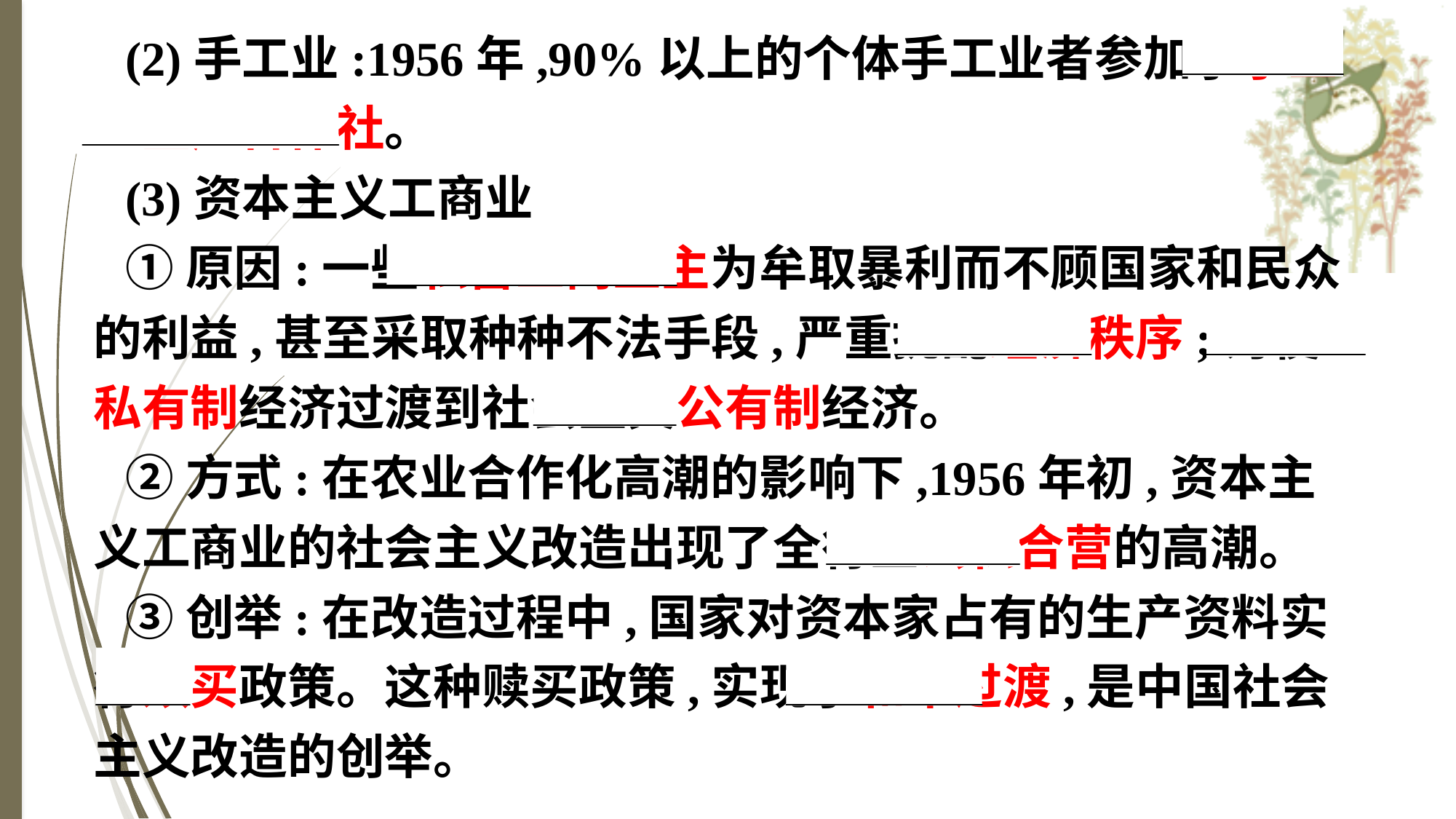

(2)手工业:1956年,90%以上的个体手工业者参加了手工业生产合作社。
(3)资本主义工商业
①原因:一些私营工商业主为牟取暴利而不顾国家和民众的利益,甚至采取种种不法手段,严重扰乱经济秩序;为使私有制经济过渡到社会主义公有制经济。
②方式:在农业合作化高潮的影响下,1956年初,资本主义工商业的社会主义改造出现了全行业公私合营的高潮。
③创举:在改造过程中,国家对资本家占有的生产资料实行赎买政策。这种赎买政策,实现了和平过渡,是中国社会主义改造的创举。